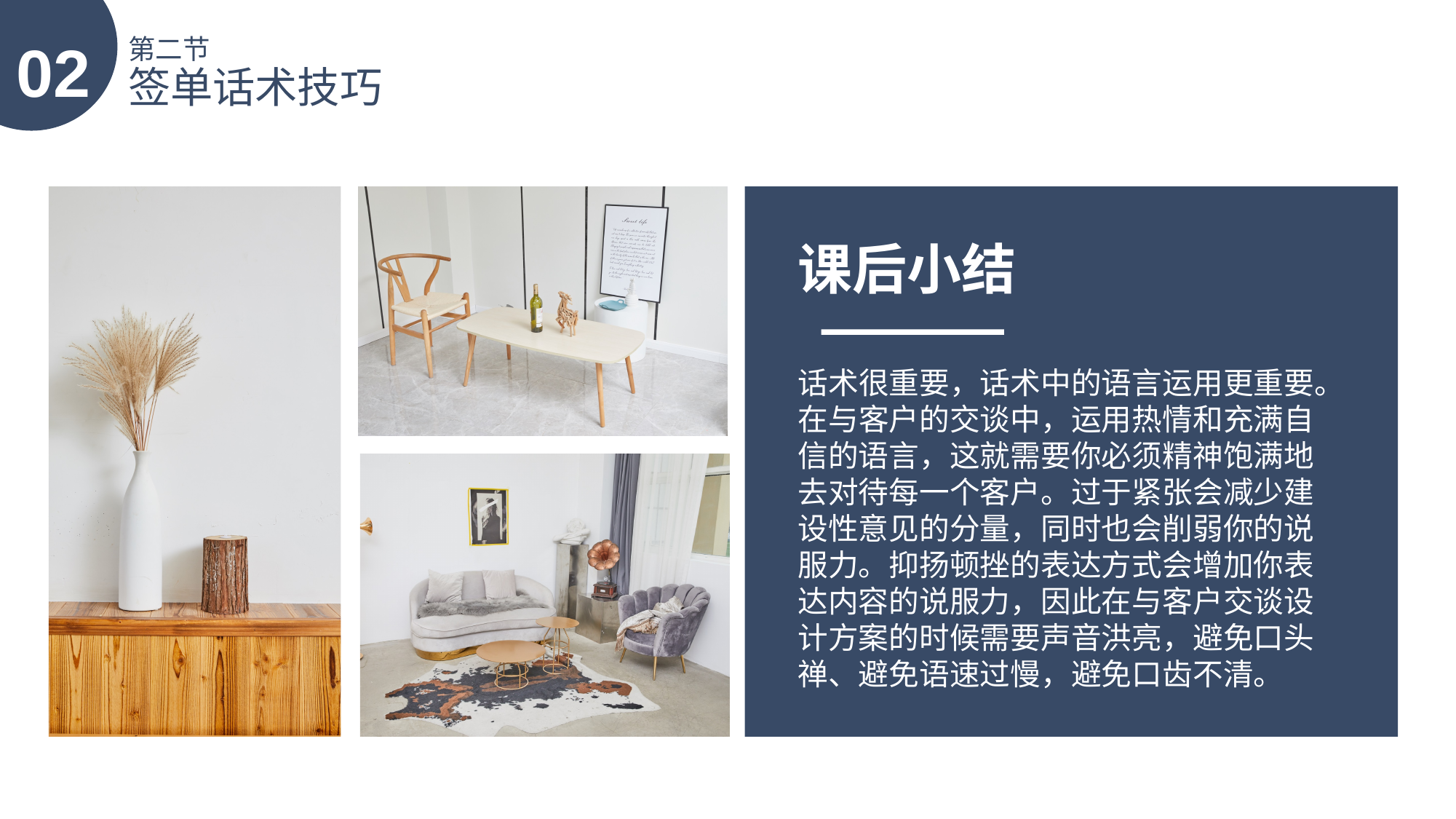

02
第二节
签单话术技巧

课后小结

话术很重要，话术中的语言运用更重要。在与客户的交谈中，运用热情和充满自信的语言，这就需要你必须精神饱满地去对待每一个客户。过于紧张会减少建设性意见的分量，同时也会削弱你的说服力。抑扬顿挫的表达方式会增加你表达内容的说服力，因此在与客户交谈设计方案的时候需要声音洪亮，避免口头禅、避免语速过慢，避免口齿不清。